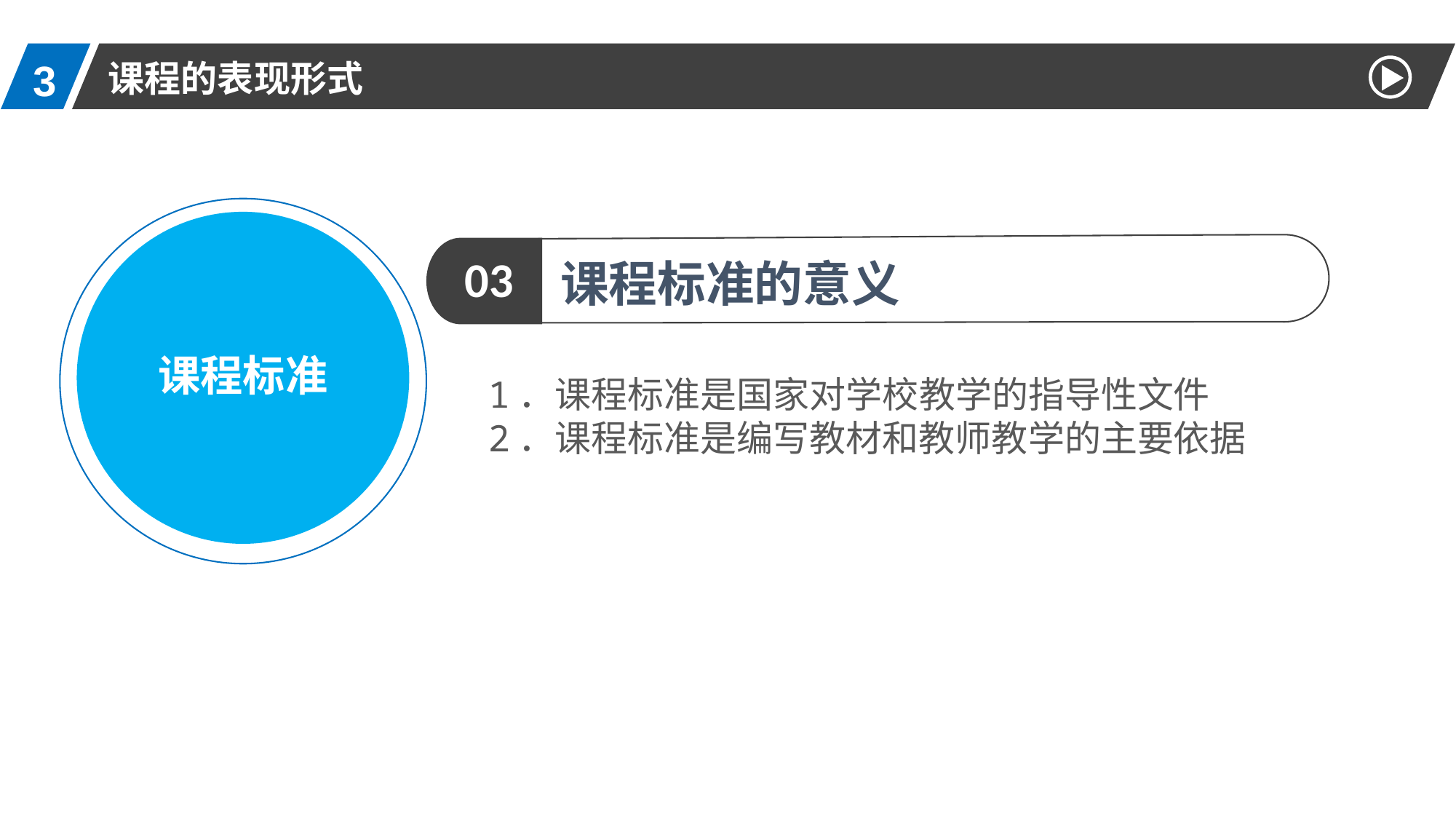

3
课程的表现形式

课程标准

03
课程标准的意义
1．课程标准是国家对学校教学的指导性文件
2．课程标准是编写教材和教师教学的主要依据